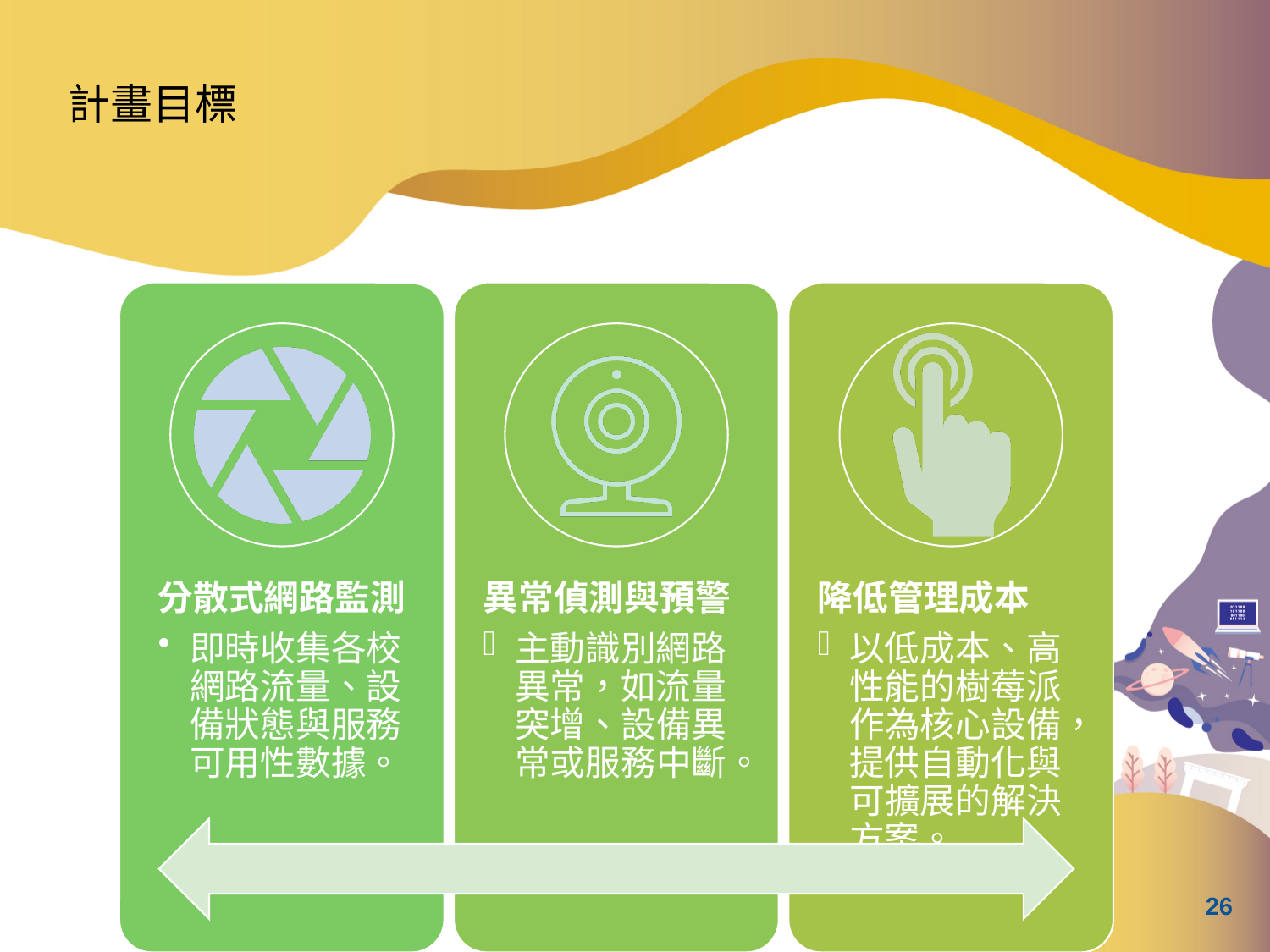

計畫目標
分散式網路監測
即時收集各校網路流量、設備狀態與服務可用性數據。
異常偵測與預警
主動識別網路異常，如流量突增、設備異常或服務中斷。
降低管理成本
以低成本、高性能的樹莓派作為核心設備，提供自動化與可擴展的解決方案。